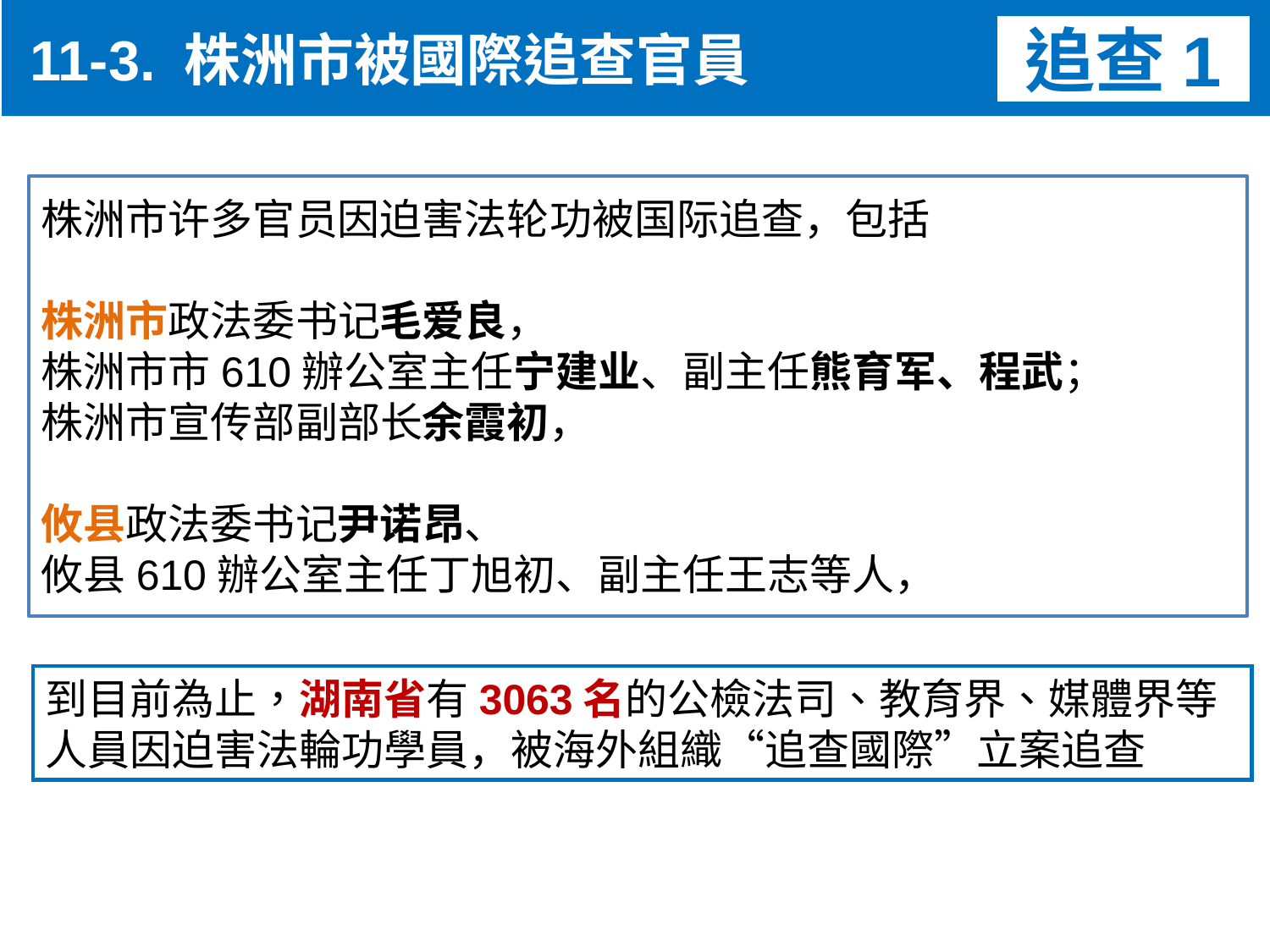

11-3. 株洲市被國際追查官員
追查1
株洲市许多官员因迫害法轮功被国际追查，包括

株洲市政法委书记毛爱良，
株洲市市610辦公室主任宁建业、副主任熊育军、程武；
株洲市宣传部副部长余霞初，

攸县政法委书记尹诺昂、
攸县610辦公室主任丁旭初、副主任王志等人，
到目前為止，湖南省有3063名的公檢法司、教育界、媒體界等人員因迫害法輪功學員，被海外組織“追查國際”立案追查